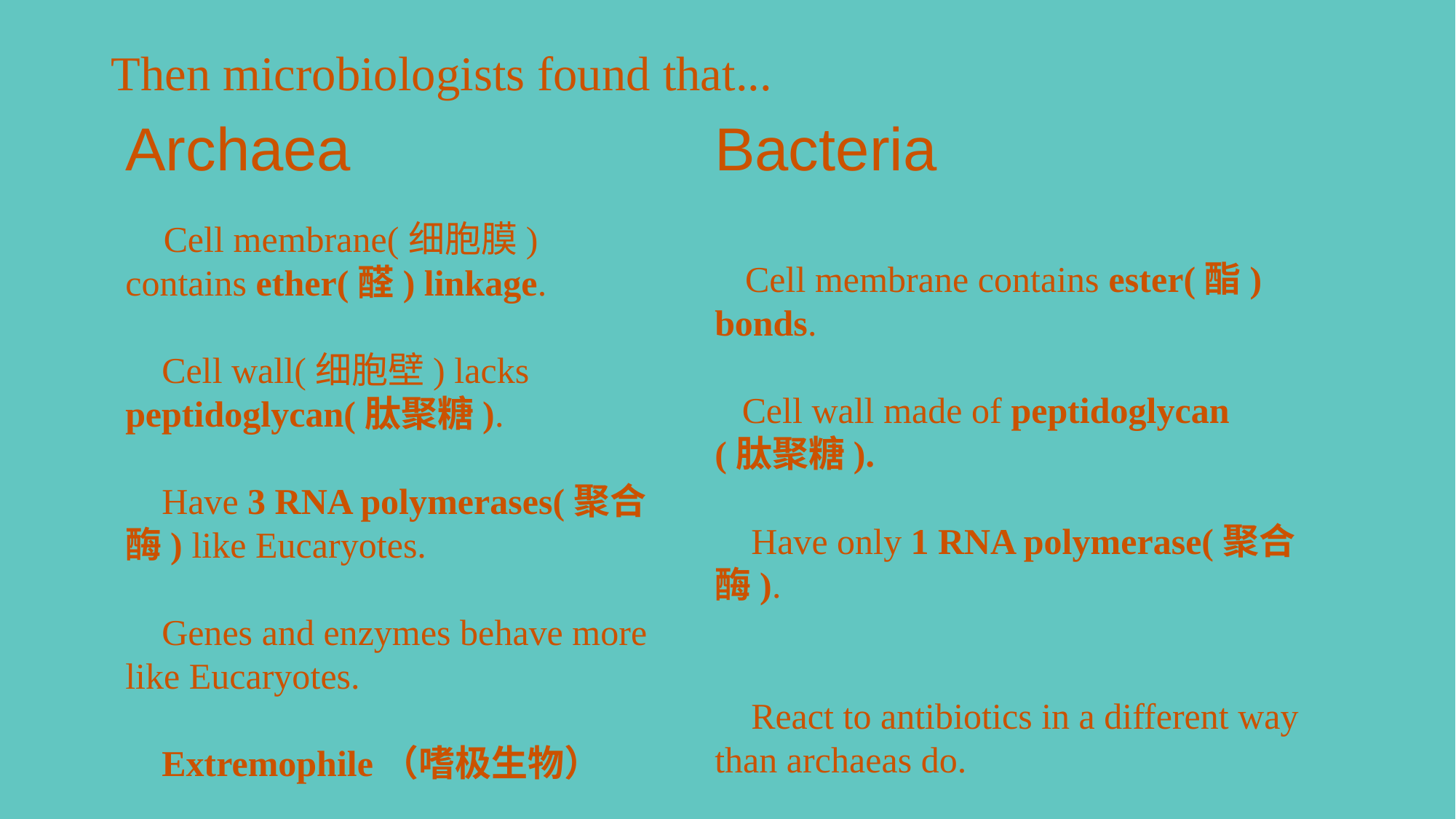

Then microbiologists found that...
Archaea

    Cell membrane(细胞膜) contains ether(醛) linkage.

    Cell wall(细胞壁) lacks peptidoglycan(肽聚糖).

    Have 3 RNA polymerases(聚合酶) like Eucaryotes.

    Genes and enzymes behave more like Eucaryotes.

    Extremophile（嗜极生物）

Bacteria

   Cell membrane contains ester(酯) bonds.

   Cell wall made of peptidoglycan
(肽聚糖).

    Have only 1 RNA polymerase(聚合酶).

    React to antibiotics in a different way than archaeas do.